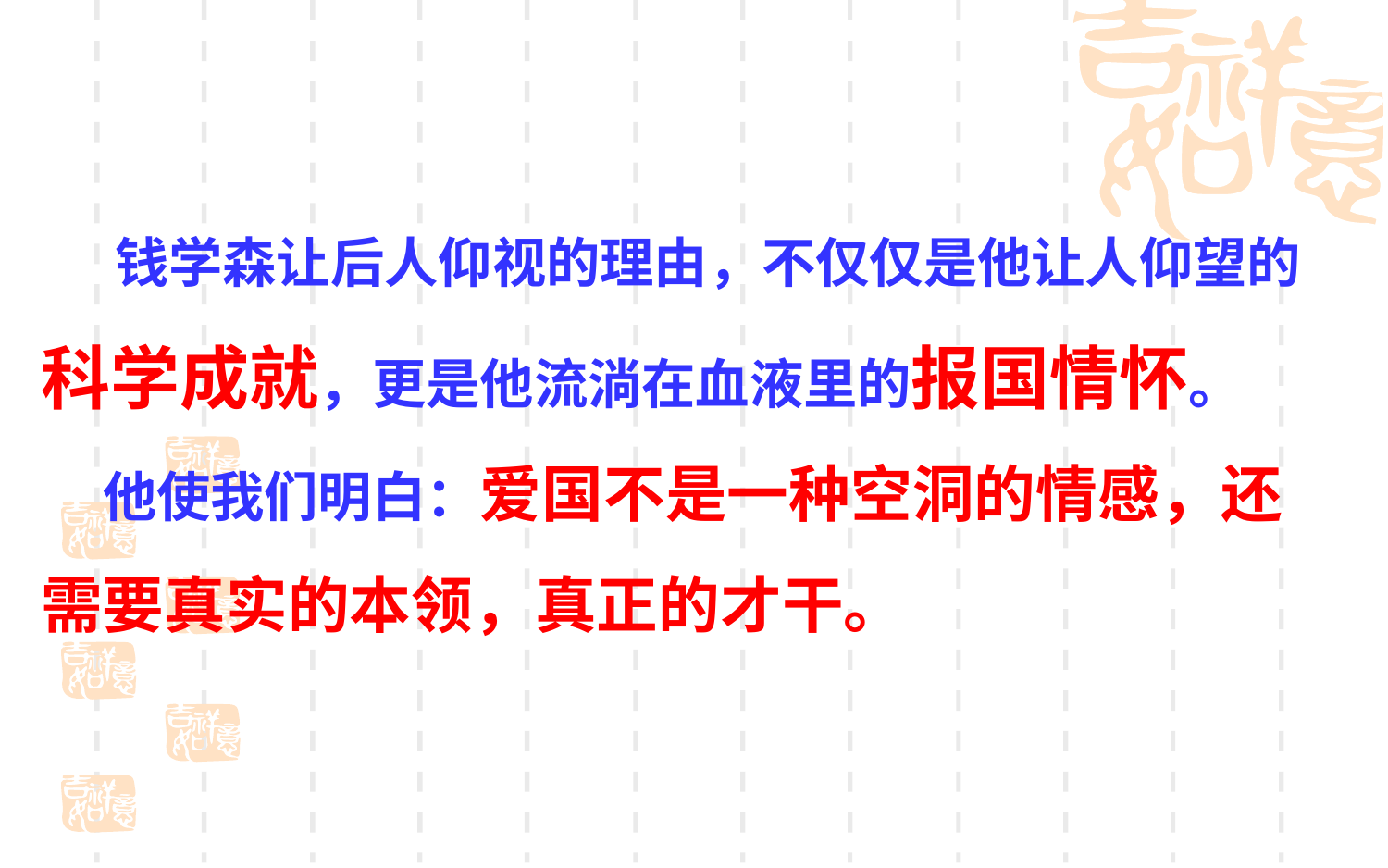

钱学森让后人仰视的理由，不仅仅是他让人仰望的科学成就，更是他流淌在血液里的报国情怀。
    他使我们明白：爱国不是一种空洞的情感，还需要真实的本领，真正的才干。